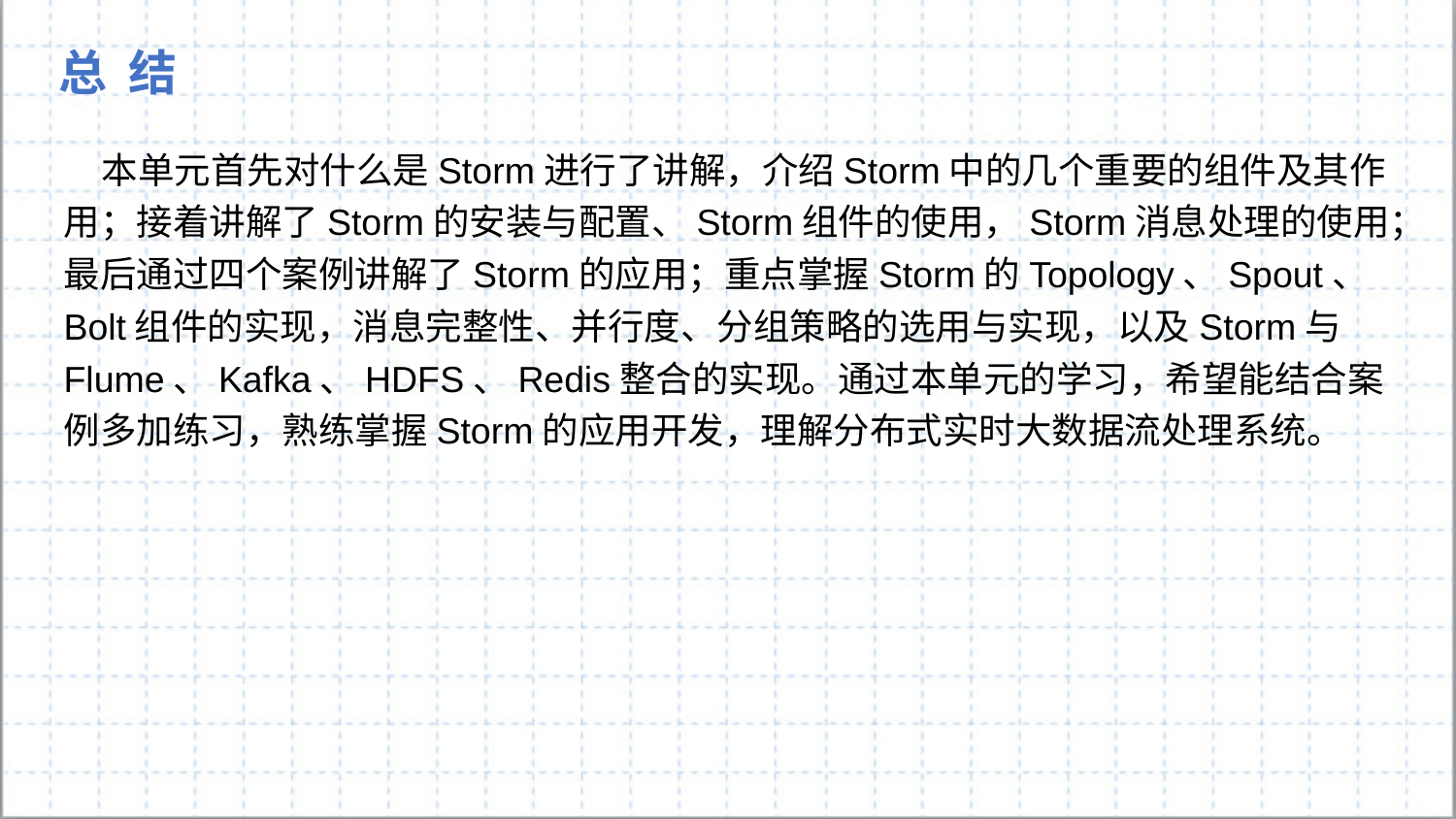

总  结
    本单元首先对什么是Storm进行了讲解，介绍Storm中的几个重要的组件及其作用；接着讲解了Storm的安装与配置、Storm组件的使用，Storm消息处理的使用；最后通过四个案例讲解了Storm的应用；重点掌握Storm的Topology、Spout、Bolt组件的实现，消息完整性、并行度、分组策略的选用与实现，以及Storm与Flume、Kafka、HDFS、Redis整合的实现。通过本单元的学习，希望能结合案例多加练习，熟练掌握Storm的应用开发，理解分布式实时大数据流处理系统。